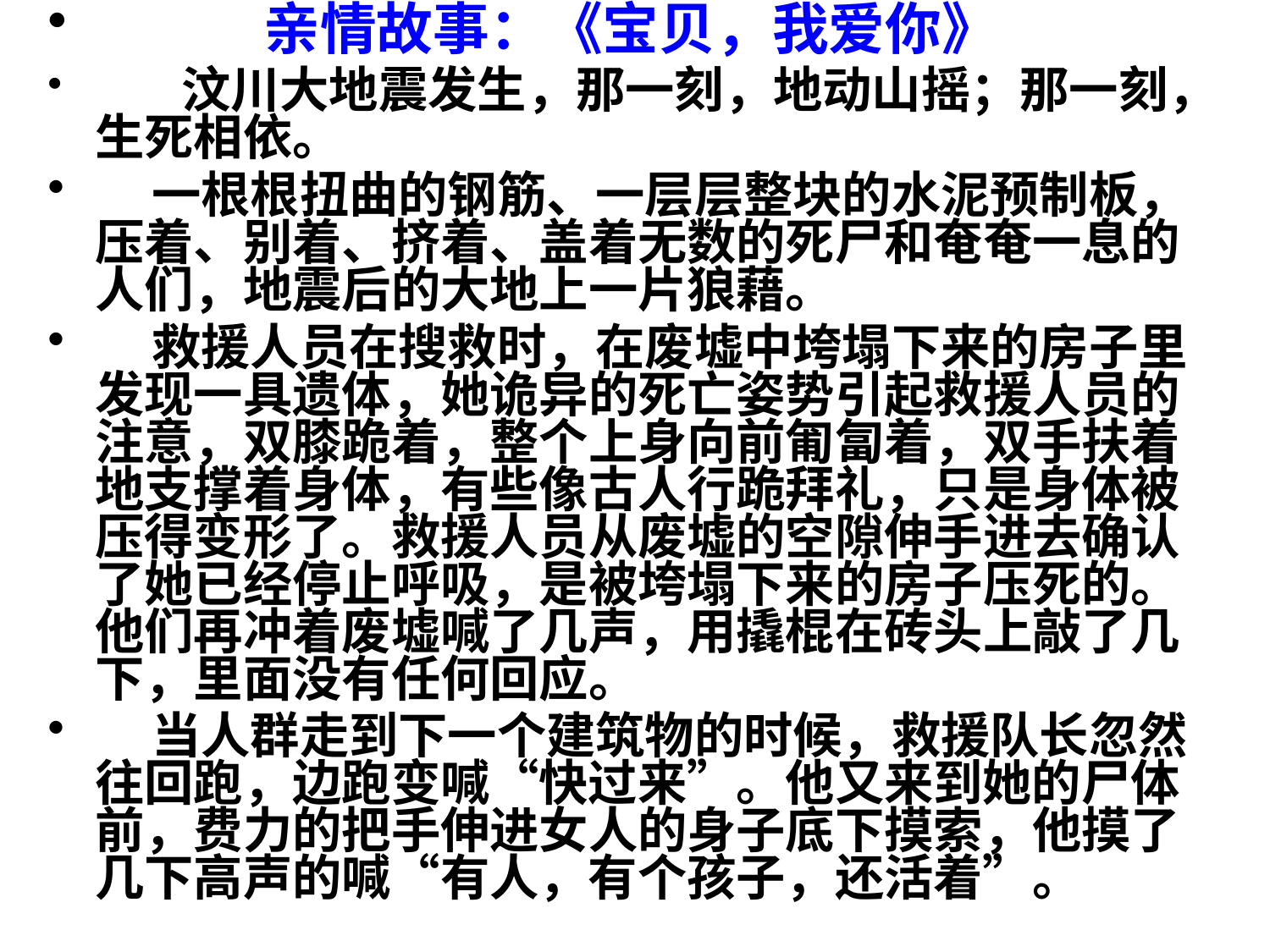

亲情故事：《宝贝，我爱你》
        汶川大地震发生，那一刻，地动山摇；那一刻，生死相依。
    一根根扭曲的钢筋、一层层整块的水泥预制板，压着、别着、挤着、盖着无数的死尸和奄奄一息的人们，地震后的大地上一片狼藉。
    救援人员在搜救时，在废墟中垮塌下来的房子里发现一具遗体，她诡异的死亡姿势引起救援人员的注意，双膝跪着，整个上身向前匍匐着，双手扶着地支撑着身体，有些像古人行跪拜礼，只是身体被压得变形了。救援人员从废墟的空隙伸手进去确认了她已经停止呼吸，是被垮塌下来的房子压死的。他们再冲着废墟喊了几声，用撬棍在砖头上敲了几下，里面没有任何回应。
    当人群走到下一个建筑物的时候，救援队长忽然往回跑，边跑变喊“快过来”。他又来到她的尸体前，费力的把手伸进女人的身子底下摸索，他摸了几下高声的喊“有人，有个孩子，还活着”。